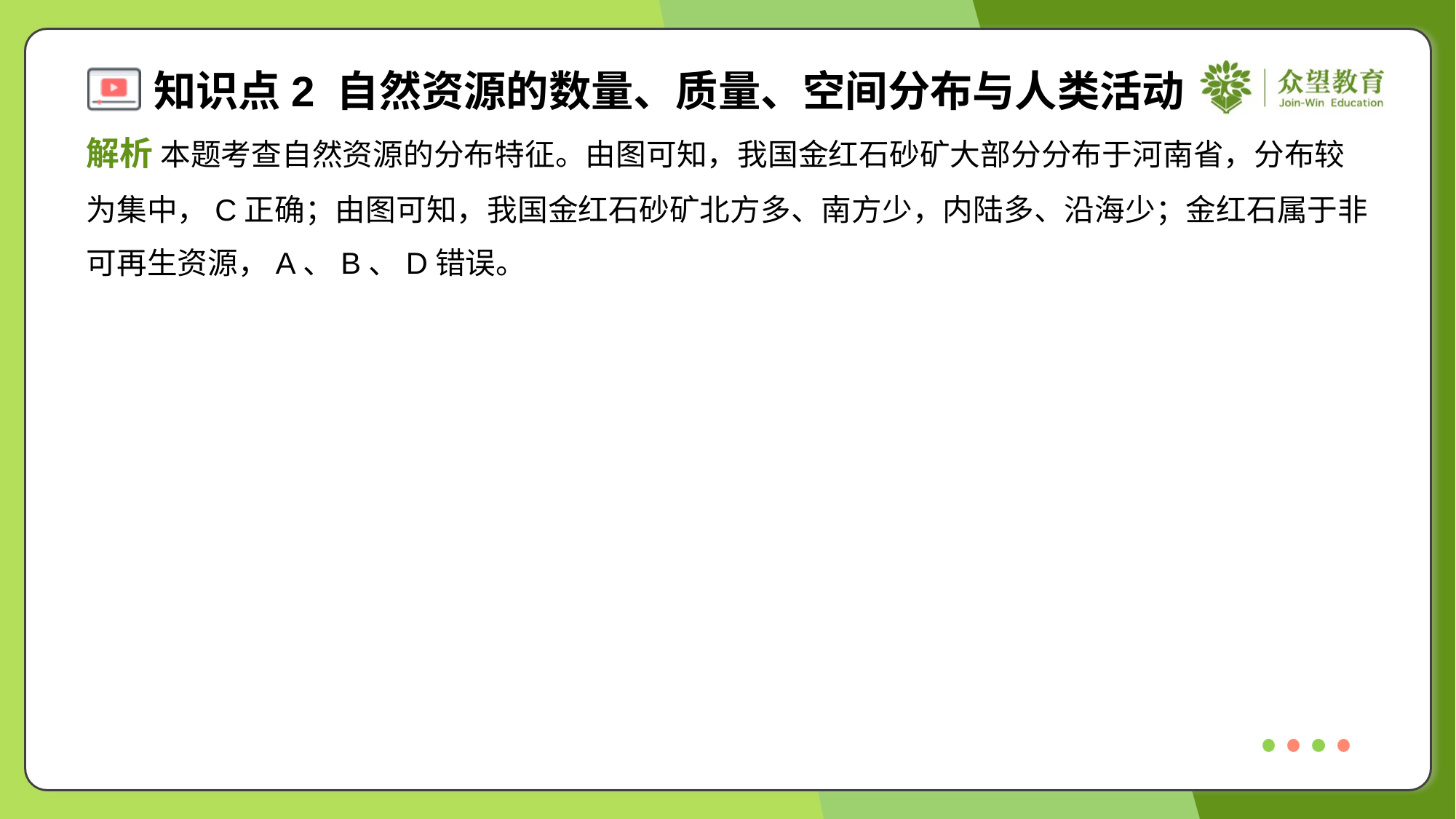

解析 本题考查自然资源的分布特征。由图可知，我国金红石砂矿大部分分布于河南省，分布较
为集中，C正确；由图可知，我国金红石砂矿北方多、南方少，内陆多、沿海少；金红石属于非
可再生资源，A、B、D错误。